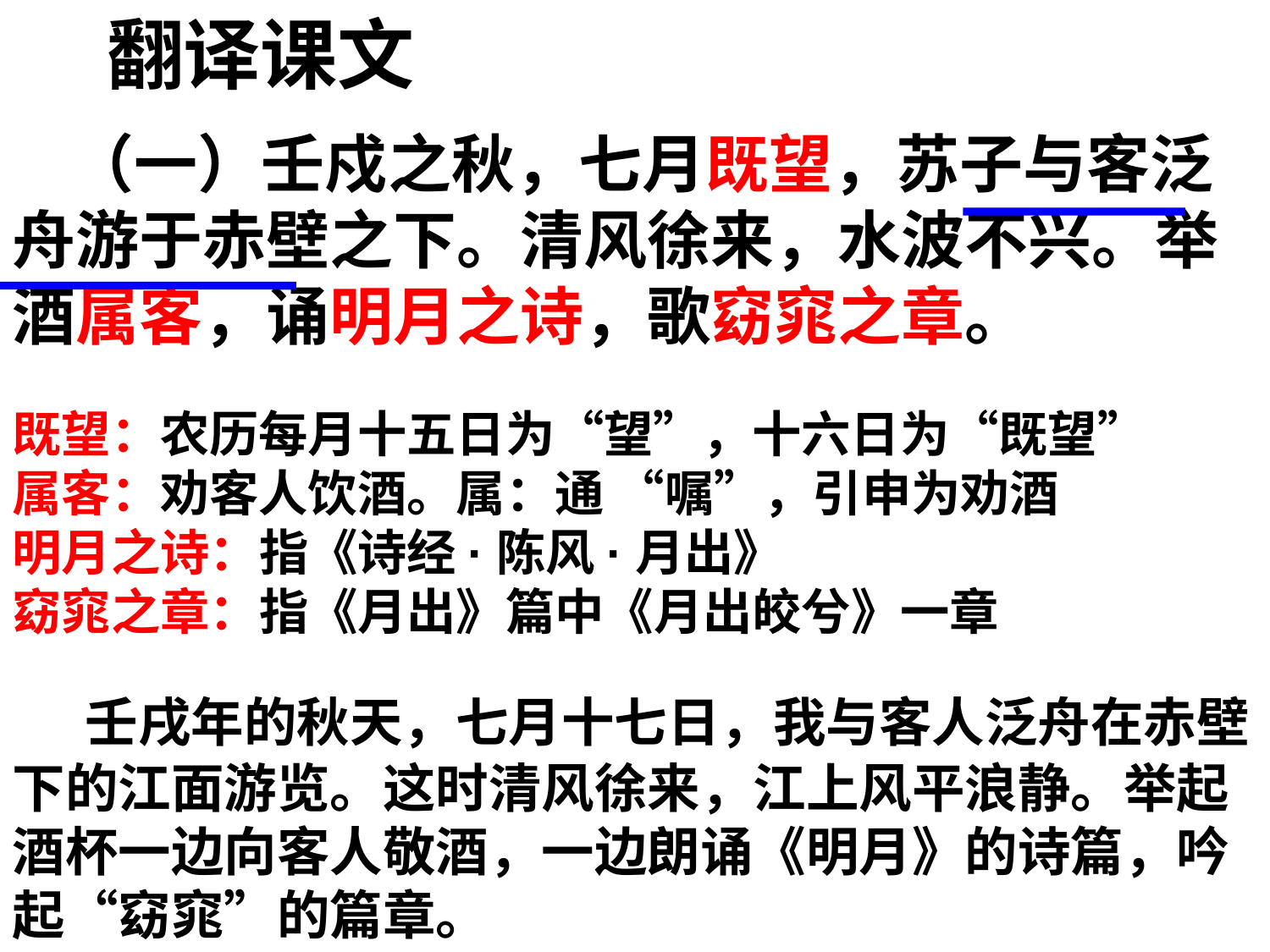

翻译课文
   （一）壬戍之秋，七月既望，苏子与客泛舟游于赤壁之下。清风徐来，水波不兴。举酒属客，诵明月之诗，歌窈窕之章。

既望：农历每月十五日为“望”，十六日为“既望”
属客：劝客人饮酒。属：通 “嘱”，引申为劝酒
明月之诗：指《诗经·陈风·月出》
窈窕之章：指《月出》篇中《月出皎兮》一章

    壬戌年的秋天，七月十七日，我与客人泛舟在赤壁下的江面游览。这时清风徐来，江上风平浪静。举起酒杯一边向客人敬酒，一边朗诵《明月》的诗篇，吟起“窈窕”的篇章。